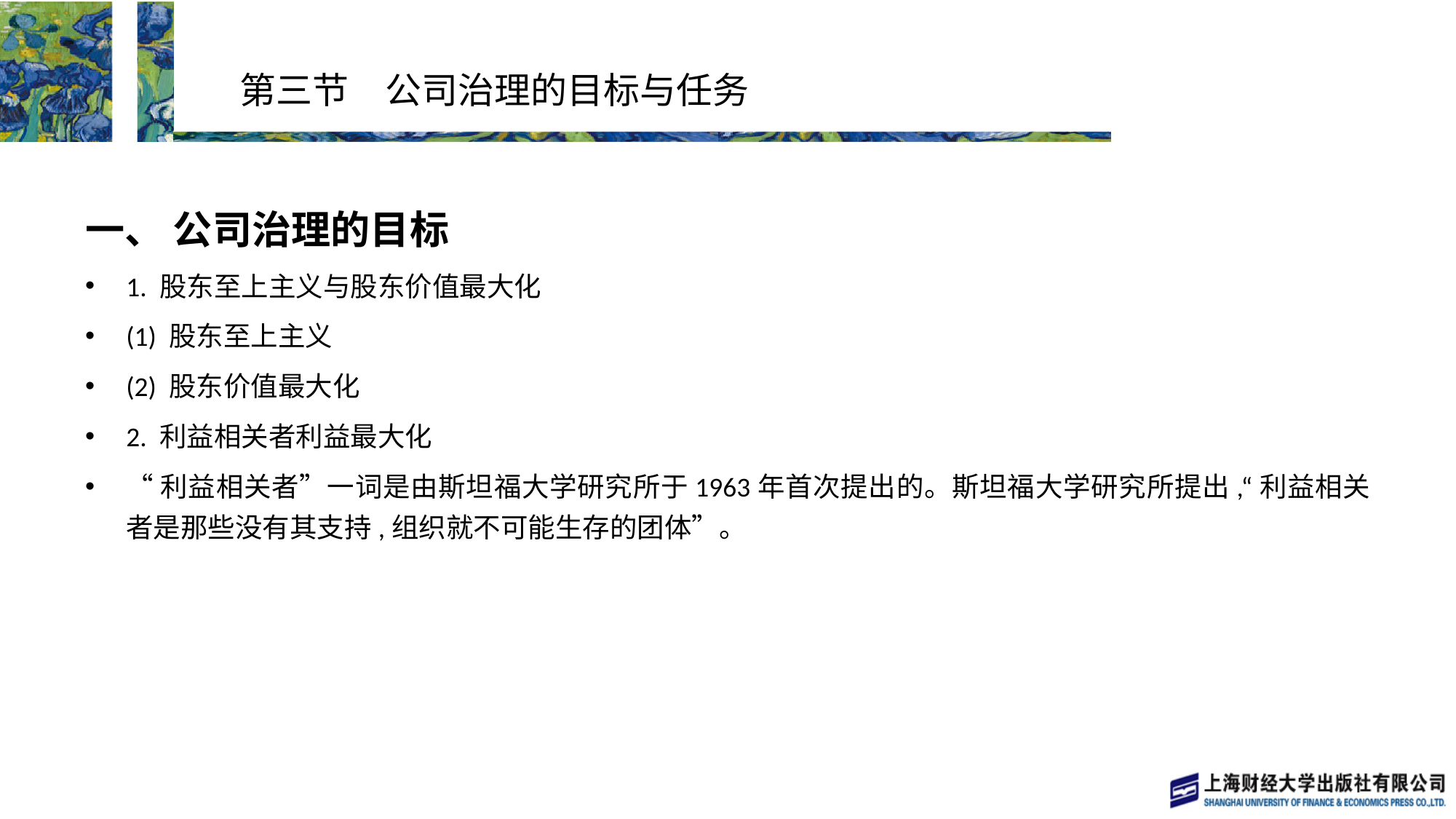

# 第三节　公司治理的目标与任务
一、 公司治理的目标
1. 股东至上主义与股东价值最大化
(1) 股东至上主义
(2) 股东价值最大化
2. 利益相关者利益最大化
“利益相关者”一词是由斯坦福大学研究所于1963年首次提出的。斯坦福大学研究所提出,“利益相关者是那些没有其支持,组织就不可能生存的团体”。